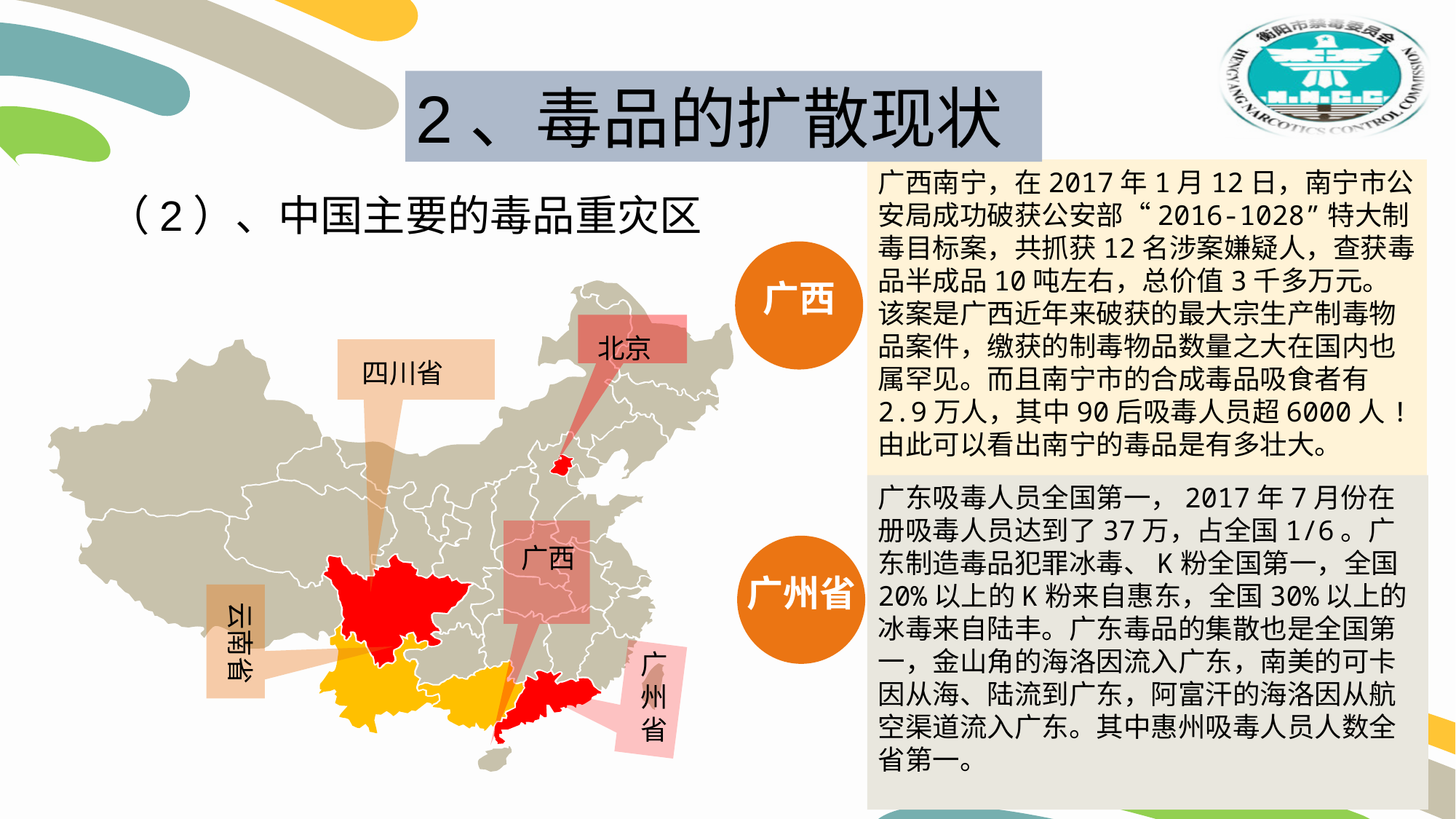

2、毒品的扩散现状
广西南宁，在2017年1月12日，南宁市公安局成功破获公安部“2016-1028”特大制毒目标案，共抓获12名涉案嫌疑人，查获毒品半成品10吨左右，总价值3千多万元。该案是广西近年来破获的最大宗生产制毒物品案件，缴获的制毒物品数量之大在国内也属罕见。而且南宁市的合成毒品吸食者有2.9万人，其中90后吸毒人员超6000人!由此可以看出南宁的毒品是有多壮大。

（2）、中国主要的毒品重灾区

广西

北京

四川省
广东吸毒人员全国第一，2017年7月份在册吸毒人员达到了37万，占全国1/6。广东制造毒品犯罪冰毒、K粉全国第一，全国20%以上的K粉来自惠东，全国30%以上的冰毒来自陆丰。广东毒品的集散也是全国第一，金山角的海洛因流入广东，南美的可卡因从海、陆流到广东，阿富汗的海洛因从航空渠道流入广东。其中惠州吸毒人员人数全省第一。

广西

广州省

云南省

广州省